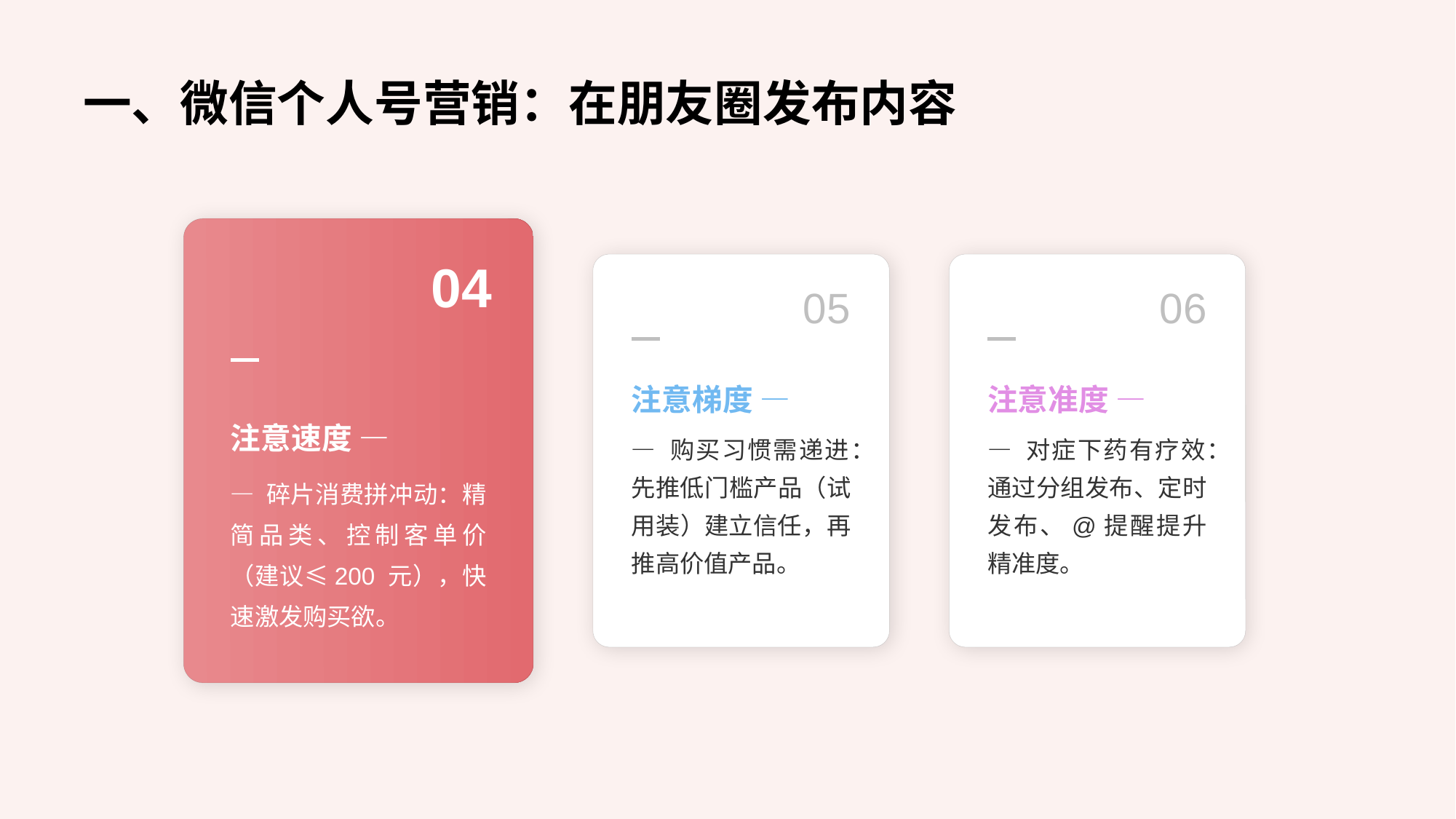

一、微信个人号营销：在朋友圈发布内容

04

05
06
注意梯度 —
注意准度 —
注意速度 —
— 购买习惯需递进：先推低门槛产品（试用装）建立信任，再推高价值产品。
— 对症下药有疗效：通过分组发布、定时发布、@提醒提升精准度。
— 碎片消费拼冲动：精简品类、控制客单价（建议≤200 元），快速激发购买欲。